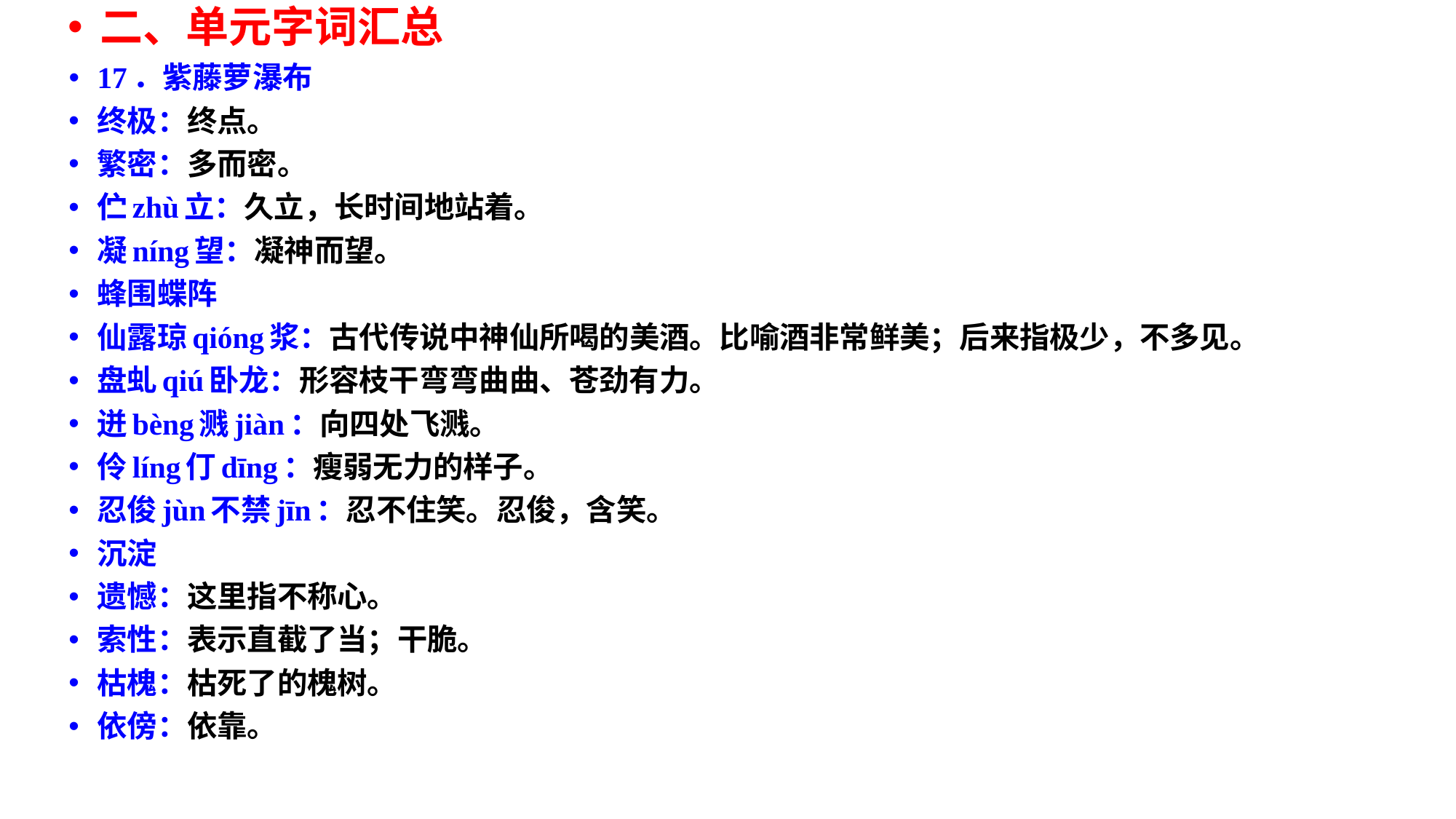

二、单元字词汇总
17．紫藤萝瀑布
终极：终点。
繁密：多而密。
伫zhù立：久立，长时间地站着。
凝níng望：凝神而望。
蜂围蝶阵
仙露琼qióng浆：古代传说中神仙所喝的美酒。比喻酒非常鲜美；后来指极少，不多见。
盘虬qiú卧龙：形容枝干弯弯曲曲、苍劲有力。
迸bèng溅jiàn：向四处飞溅。
伶líng仃dīng：瘦弱无力的样子。
忍俊jùn不禁jīn：忍不住笑。忍俊，含笑。
沉淀
遗憾：这里指不称心。
索性：表示直截了当；干脆。
枯槐：枯死了的槐树。
依傍：依靠。